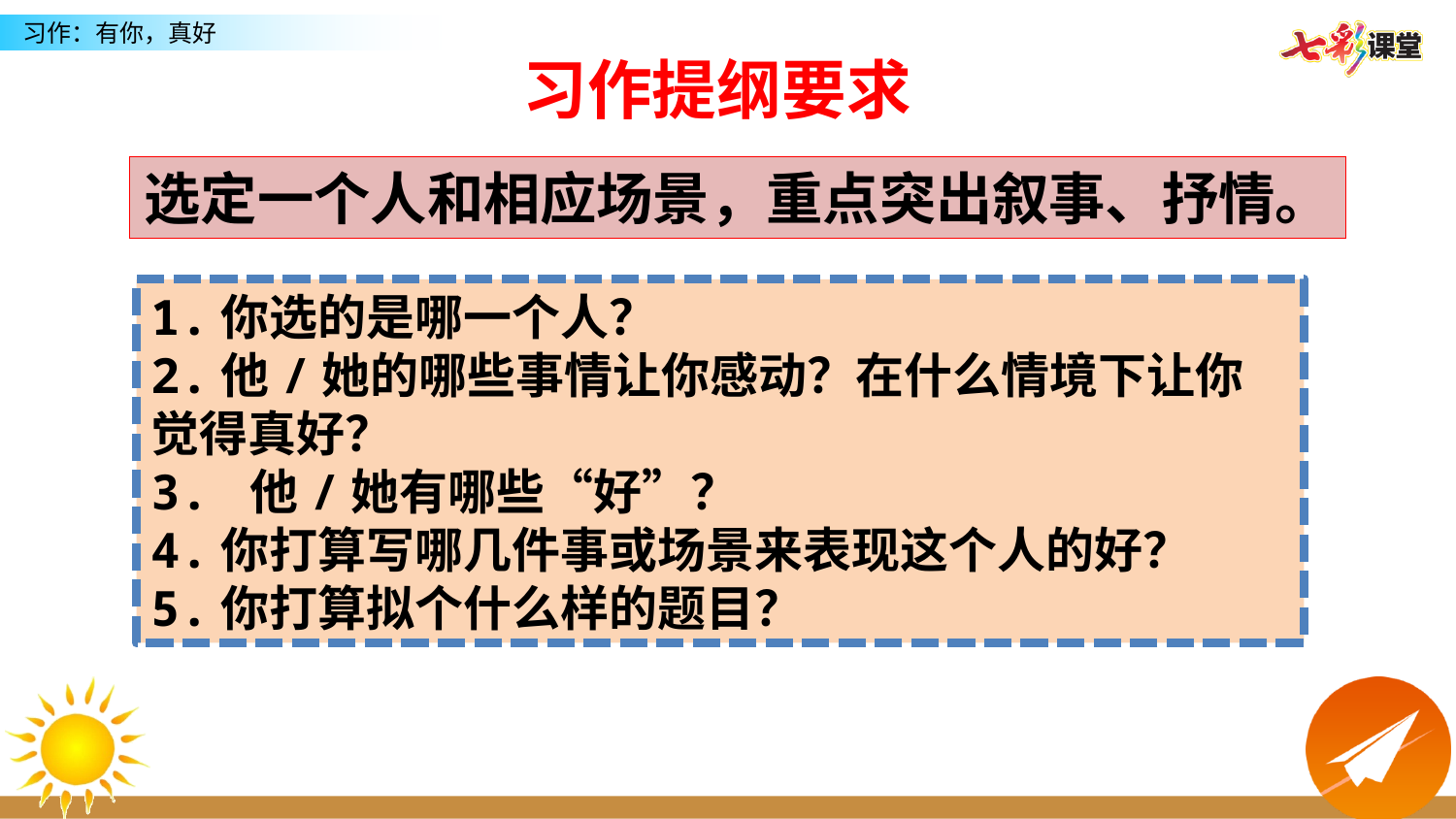

习作提纲要求
选定一个人和相应场景，重点突出叙事、抒情。
1.你选的是哪一个人？
2.他/她的哪些事情让你感动？在什么情境下让你觉得真好？
3. 他/她有哪些“好”？
4.你打算写哪几件事或场景来表现这个人的好？
5.你打算拟个什么样的题目？